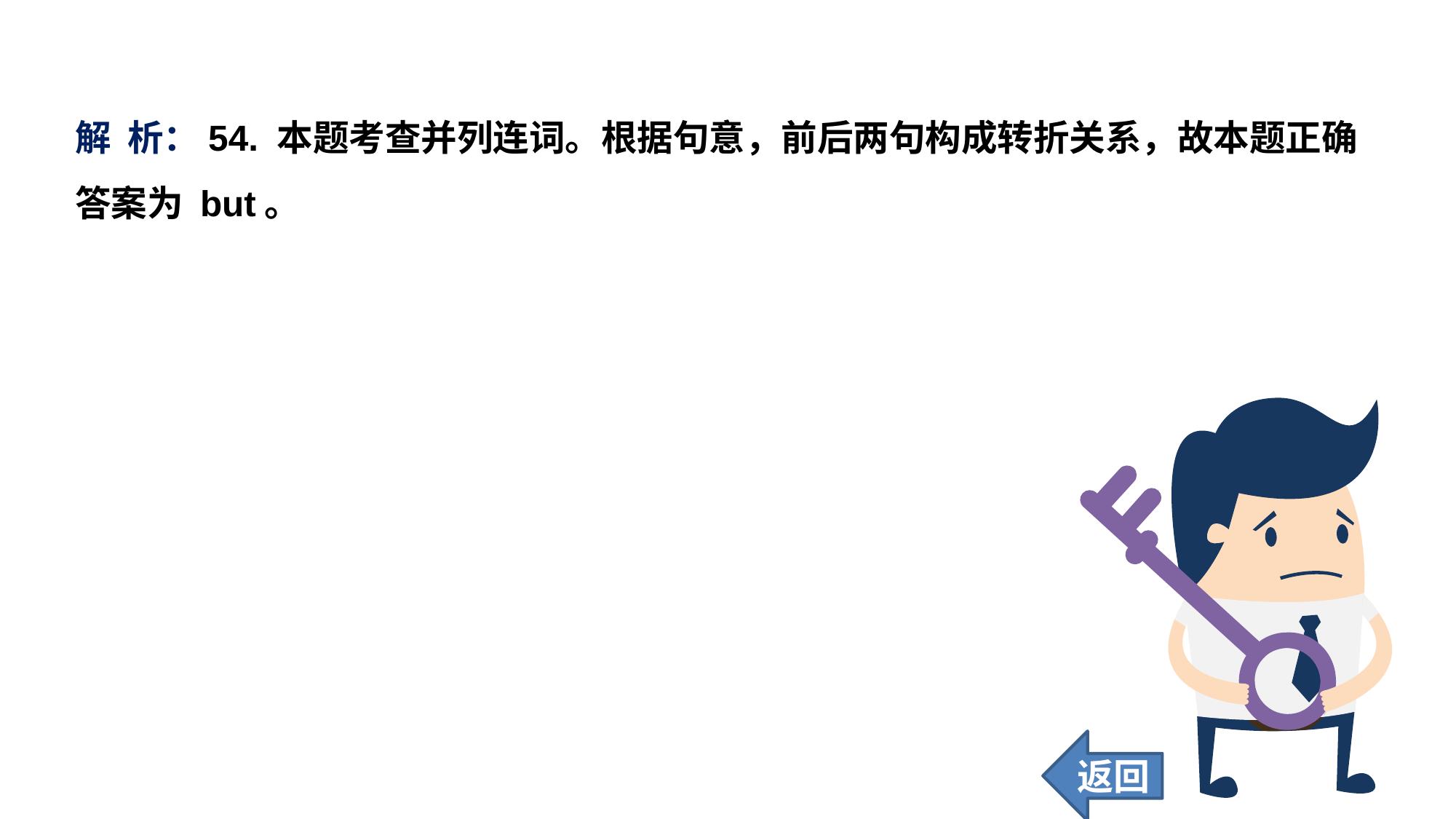

解  析：54. 本题考查并列连词。根据句意，前后两句构成转折关系，故本题正确答案为 but。

返回
229